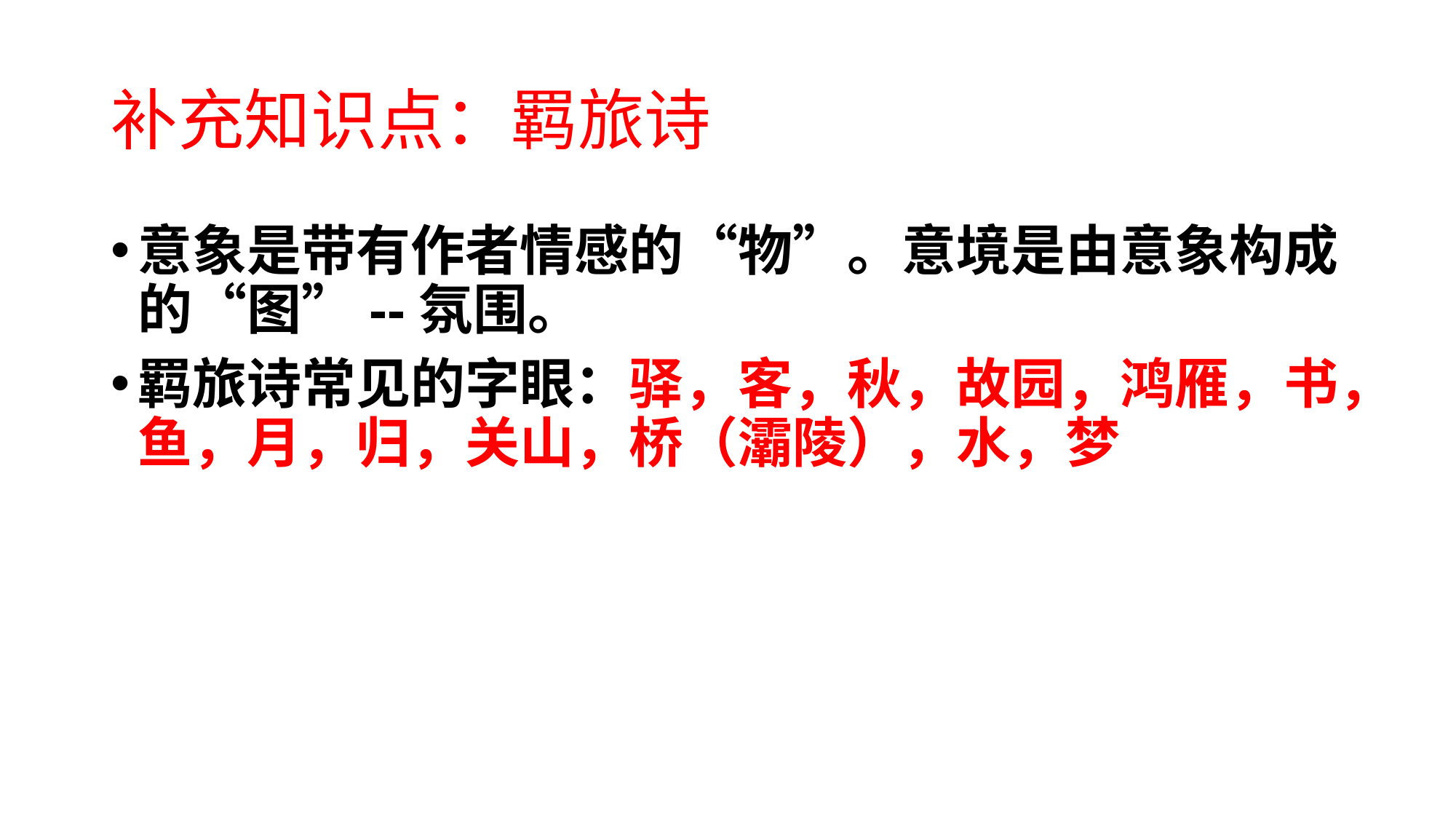

# 补充知识点：羁旅诗
意象是带有作者情感的“物”。意境是由意象构成的“图”--氛围。
羁旅诗常见的字眼：驿，客，秋，故园，鸿雁，书，鱼，月，归，关山，桥（灞陵），水，梦